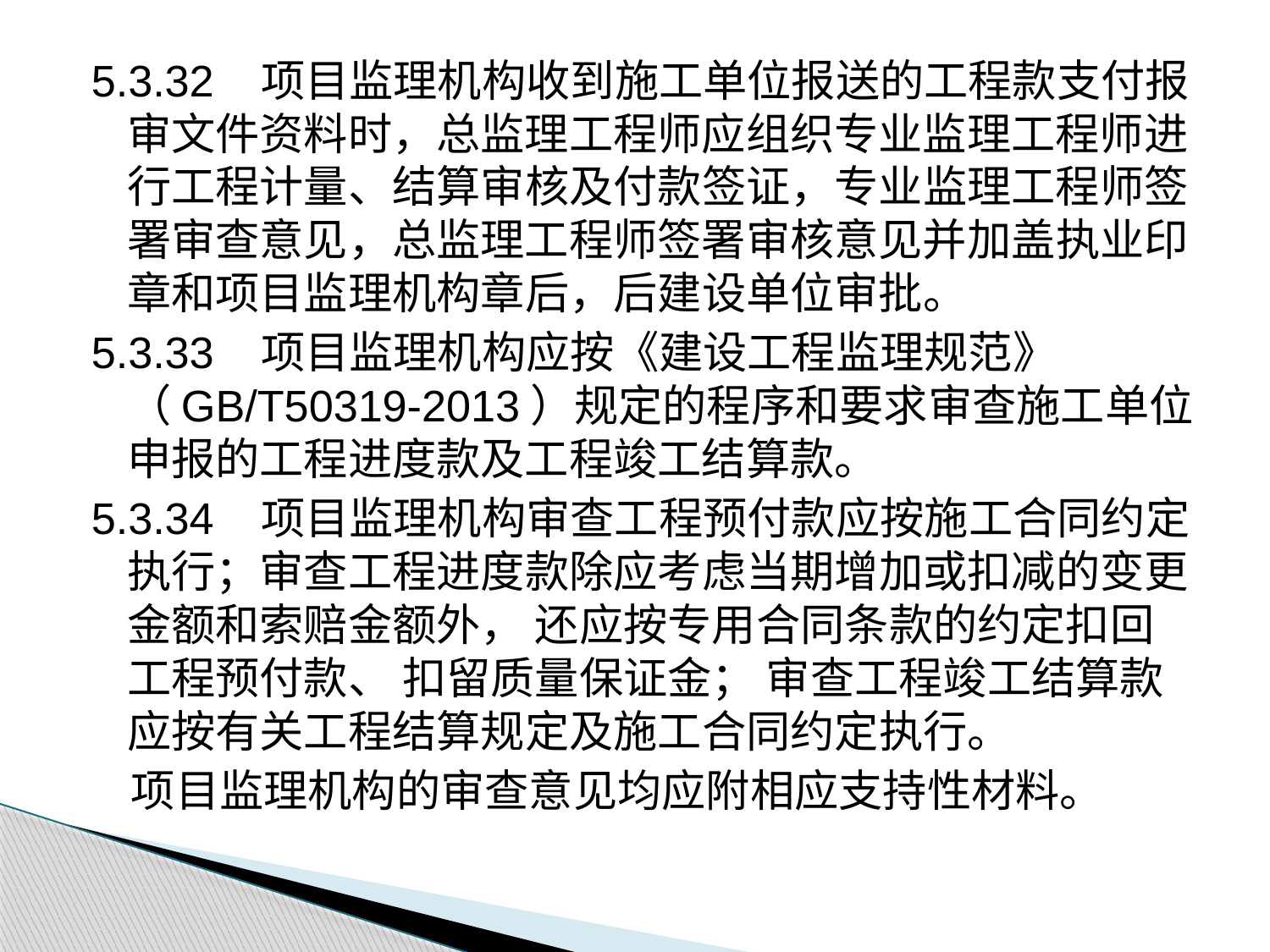

5.3.32   项目监理机构收到施工单位报送的工程款支付报审文件资料时，总监理工程师应组织专业监理工程师进行工程计量、结算审核及付款签证，专业监理工程师签署审查意见，总监理工程师签署审核意见并加盖执业印章和项目监理机构章后，后建设单位审批。
5.3.33   项目监理机构应按《建设工程监理规范》 （GB/T50319-2013）规定的程序和要求审查施工单位申报的工程进度款及工程竣工结算款。
5.3.34   项目监理机构审查工程预付款应按施工合同约定执行；审查工程进度款除应考虑当期增加或扣减的变更金额和索赔金额外， 还应按专用合同条款的约定扣回工程预付款、 扣留质量保证金； 审查工程竣工结算款应按有关工程结算规定及施工合同约定执行。
   项目监理机构的审查意见均应附相应支持性材料。